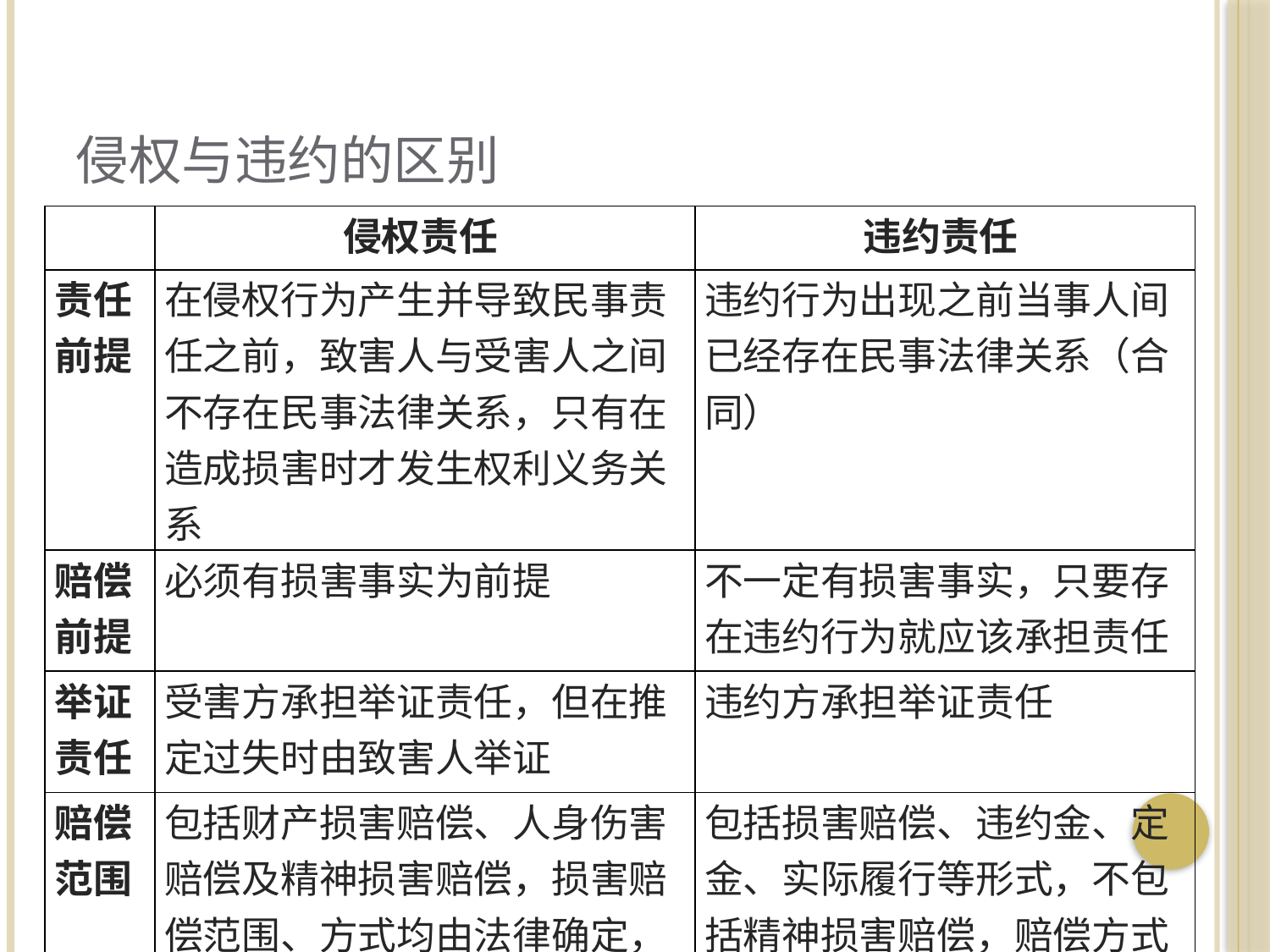

# 侵权与违约的区别
|  | 侵权责任 | 违约责任 |
| --- | --- | --- |
| 责任前提 | 在侵权行为产生并导致民事责任之前，致害人与受害人之间不存在民事法律关系，只有在造成损害时才发生权利义务关系 | 违约行为出现之前当事人间已经存在民事法律关系（合同） |
| 赔偿前提 | 必须有损害事实为前提 | 不一定有损害事实，只要存在违约行为就应该承担责任 |
| 举证责任 | 受害方承担举证责任，但在推定过失时由致害人举证 | 违约方承担举证责任 |
| 赔偿范围 | 包括财产损害赔偿、人身伤害赔偿及精神损害赔偿，损害赔偿范围、方式均由法律确定，而不能由当事人事先约定 | 包括损害赔偿、违约金、定金、实际履行等形式，不包括精神损害赔偿，赔偿方式及范围由当事人事先约定 |